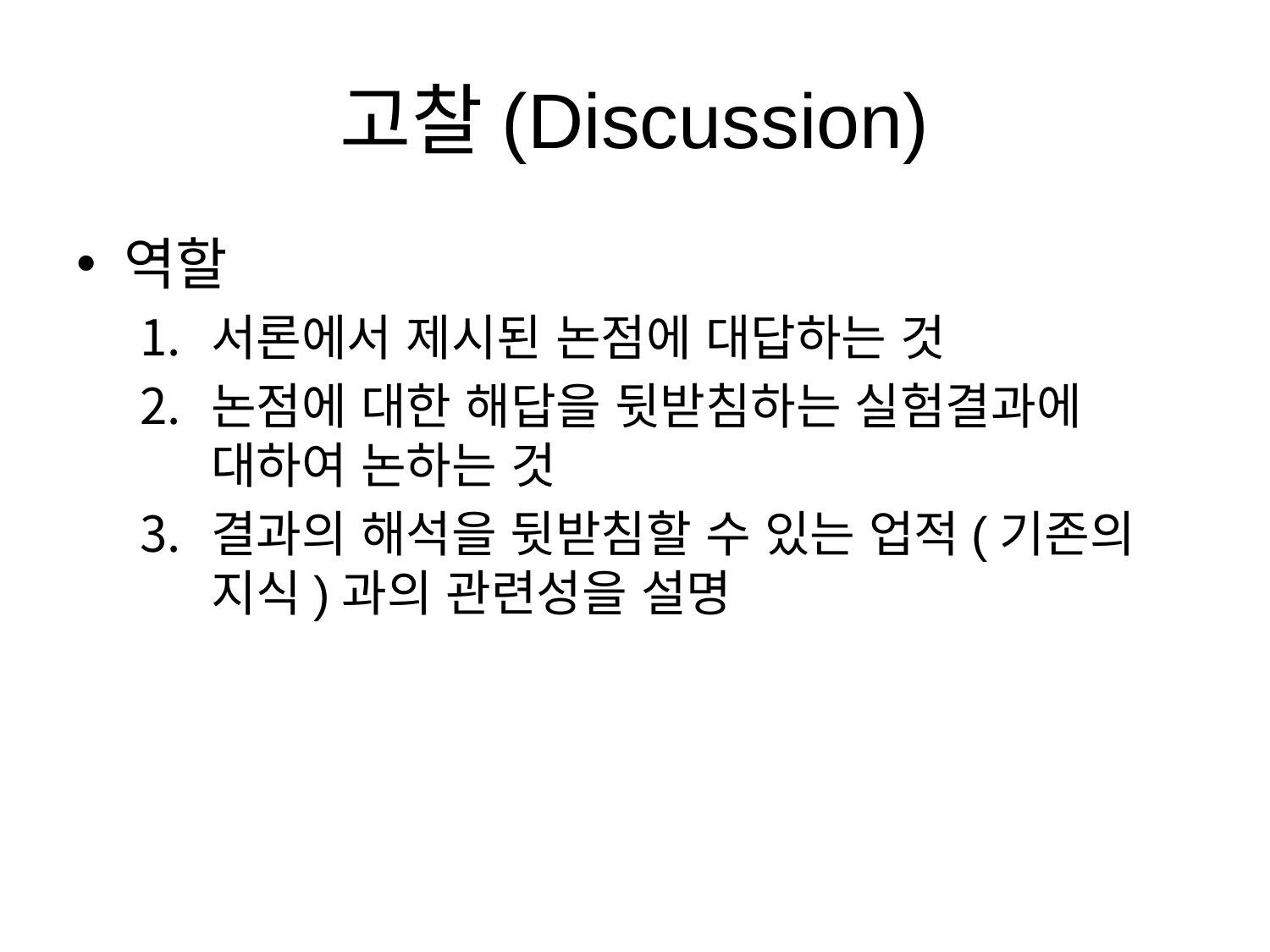

# 고찰(Discussion)
역할
서론에서 제시된 논점에 대답하는 것
논점에 대한 해답을 뒷받침하는 실험결과에 대하여 논하는 것
결과의 해석을 뒷받침할 수 있는 업적(기존의 지식)과의 관련성을 설명